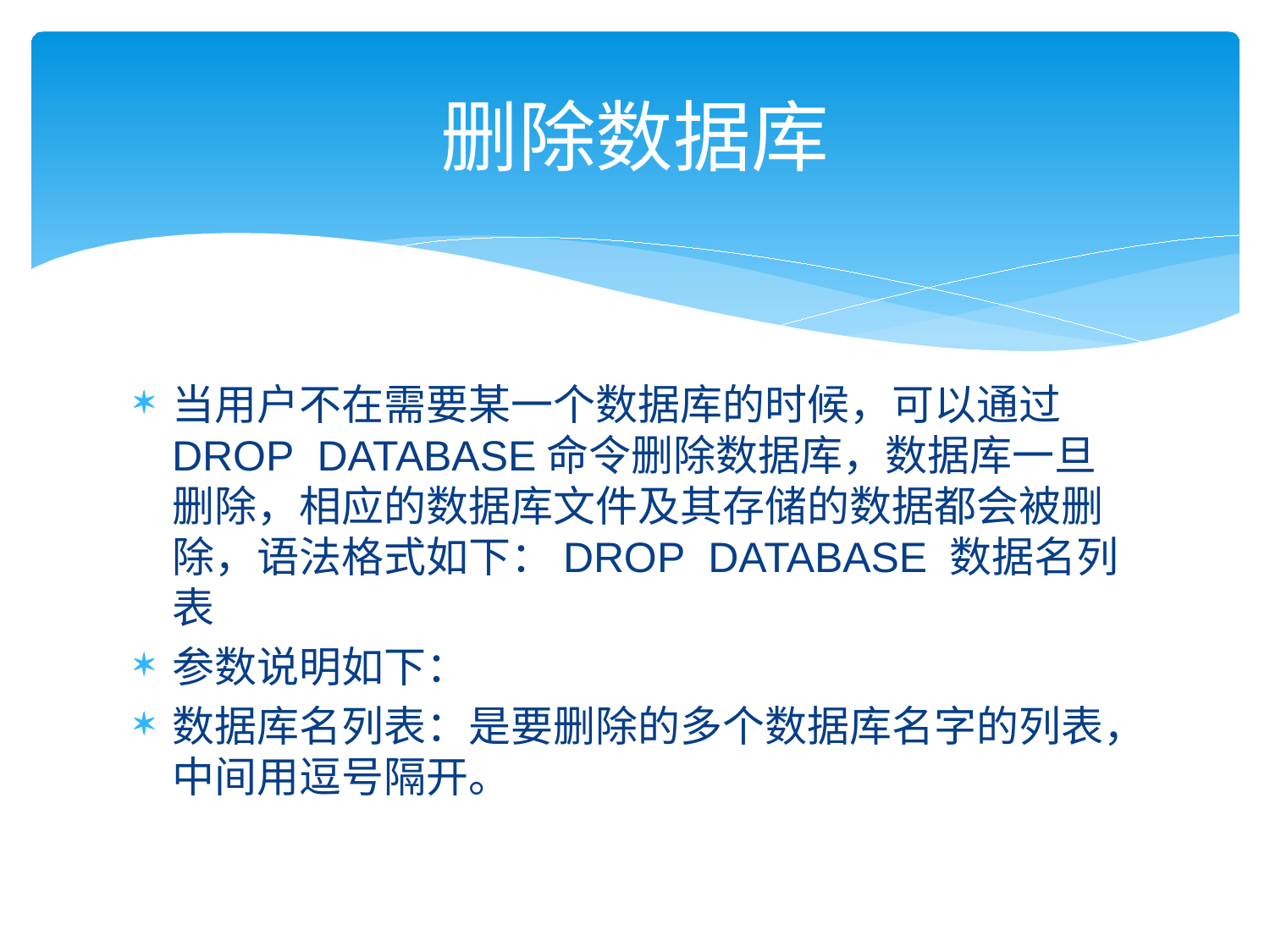

# 删除数据库
当用户不在需要某一个数据库的时候，可以通过DROP  DATABASE命令删除数据库，数据库一旦删除，相应的数据库文件及其存储的数据都会被删除，语法格式如下：DROP  DATABASE 数据名列表
参数说明如下：
数据库名列表：是要删除的多个数据库名字的列表，中间用逗号隔开。